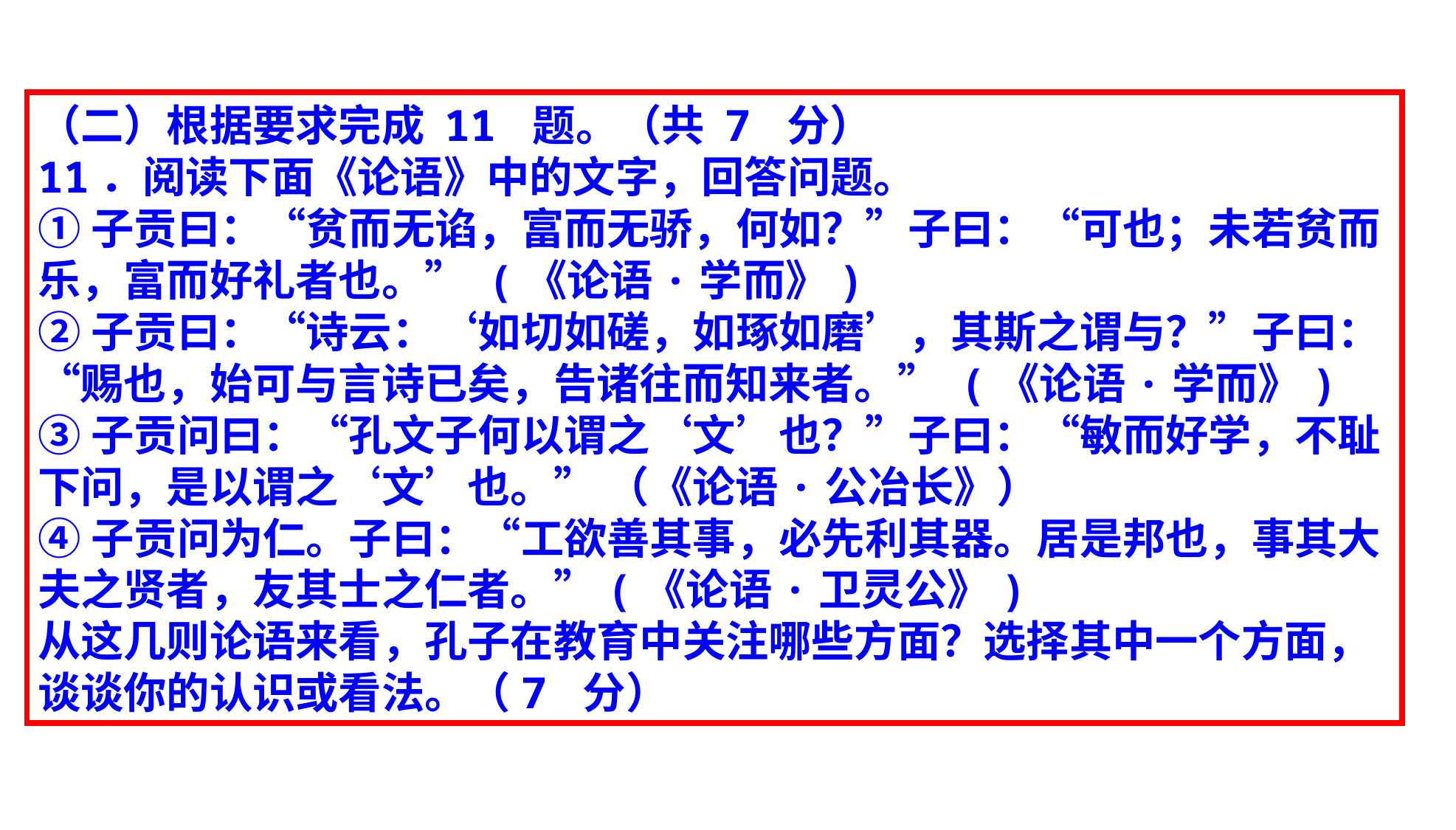

（二）根据要求完成 11 题。（共 7 分）
11．阅读下面《论语》中的文字，回答问题。
①子贡曰：“贫而无谄，富而无骄，何如？”子曰：“可也；未若贫而乐，富而好礼者也。” (《论语·学而》)
②子贡曰：“诗云：‘如切如磋，如琢如磨’，其斯之谓与？”子曰：“赐也，始可与言诗已矣，告诸往而知来者。” (《论语·学而》)
③子贡问曰：“孔文子何以谓之‘文’也？”子曰：“敏而好学，不耻下问，是以谓之‘文’也。” （《论语·公冶长》）
④子贡问为仁。子曰：“工欲善其事，必先利其器。居是邦也，事其大夫之贤者，友其士之仁者。”(《论语·卫灵公》)
从这几则论语来看，孔子在教育中关注哪些方面？选择其中一个方面，谈谈你的认识或看法。（7 分）